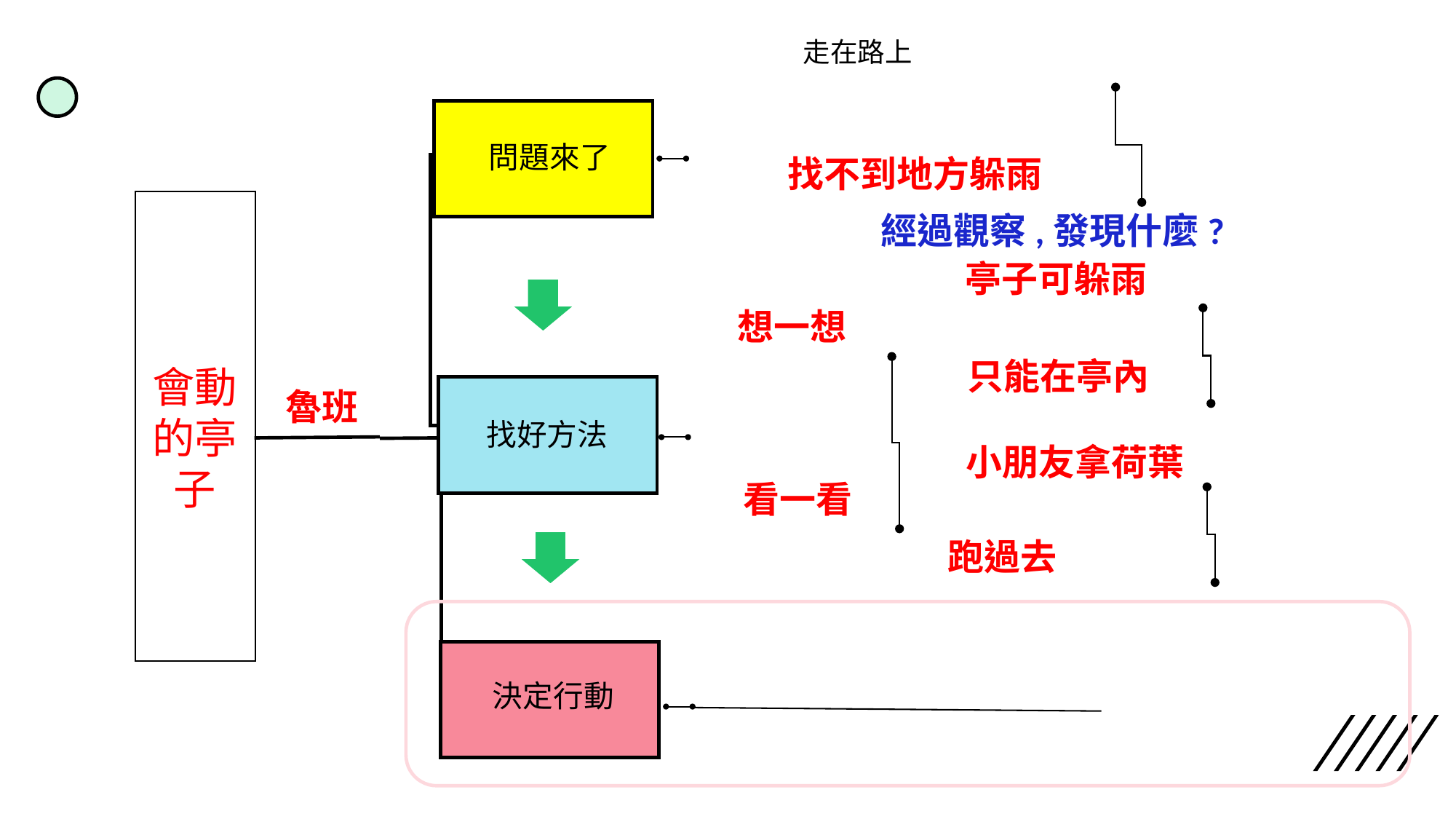

走在路上
問題來了

找好方法

決定行動

找不到地方躲雨
經過觀察,發現什麼?
會動的亭子
亭子可躲雨
想一想
只能在亭內
魯班
小朋友拿荷葉
看一看
跑過去